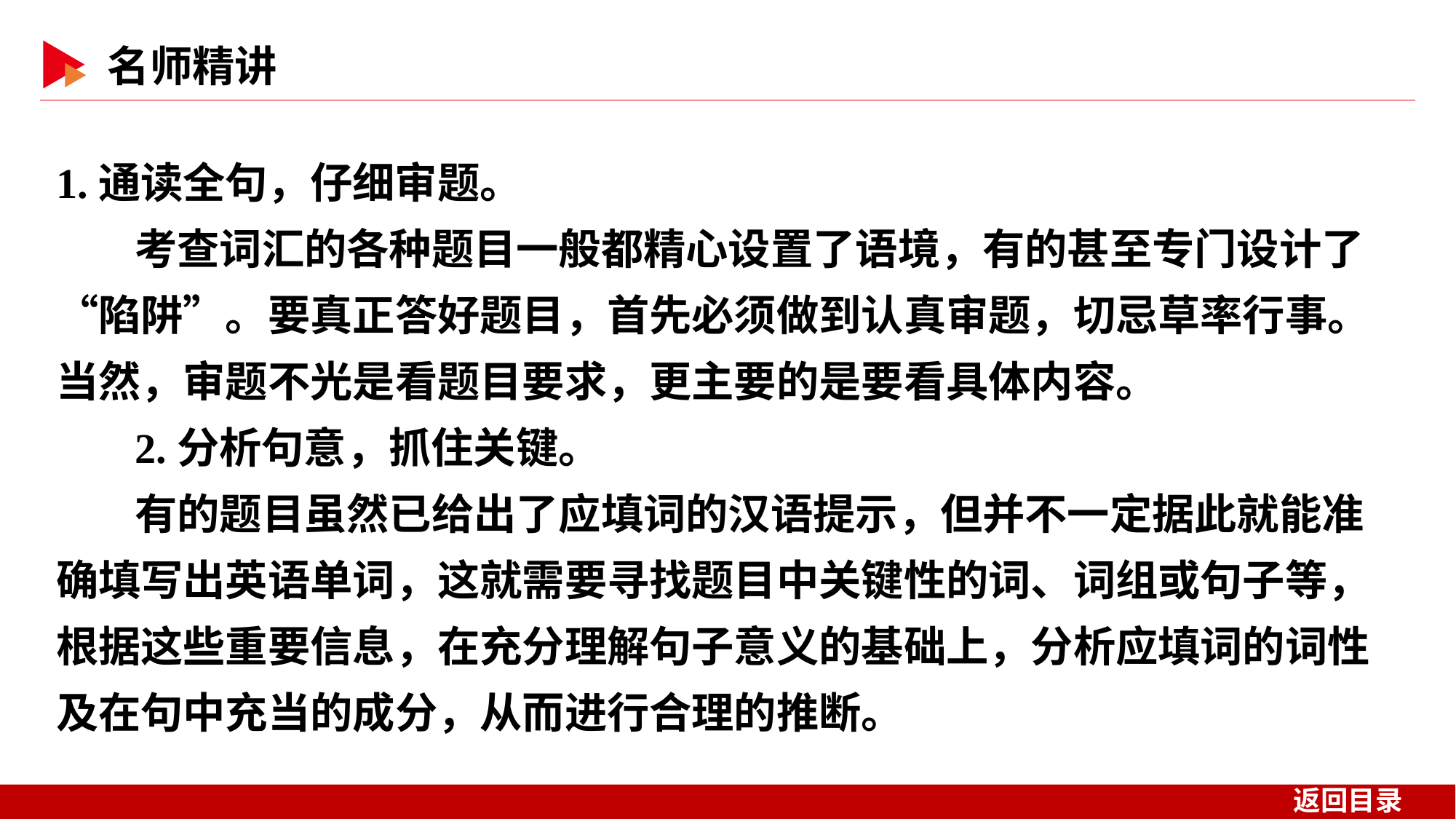

1.通读全句，仔细审题。
考查词汇的各种题目一般都精心设置了语境，有的甚至专门设计了“陷阱”。要真正答好题目，首先必须做到认真审题，切忌草率行事。当然，审题不光是看题目要求，更主要的是要看具体内容。
2.分析句意，抓住关键。
有的题目虽然已给出了应填词的汉语提示，但并不一定据此就能准确填写出英语单词，这就需要寻找题目中关键性的词、词组或句子等，根据这些重要信息，在充分理解句子意义的基础上，分析应填词的词性及在句中充当的成分，从而进行合理的推断。